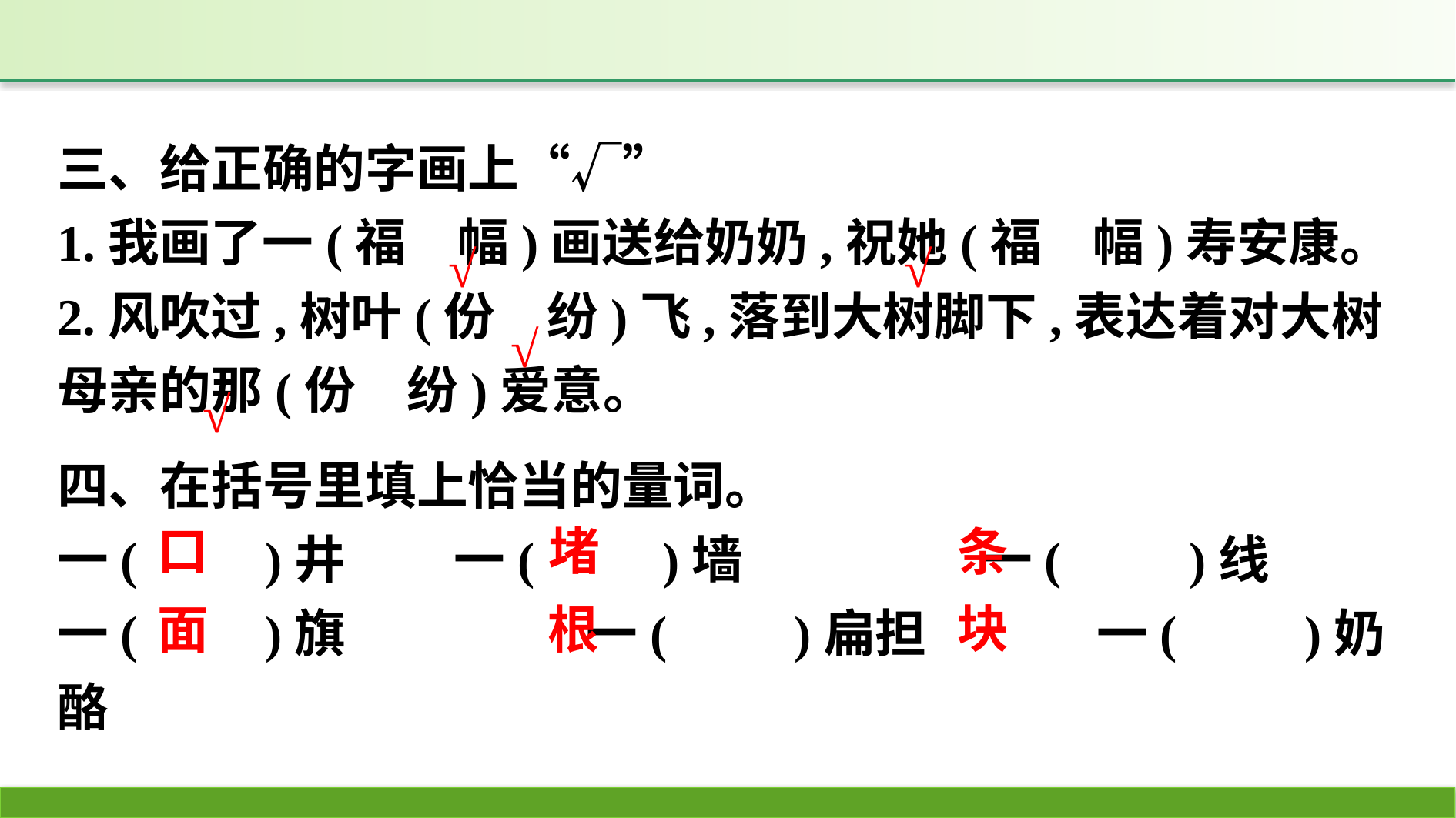

三、给正确的字画上“√”
1.我画了一(福　幅)画送给奶奶,祝她(福　幅)寿安康。
2.风吹过,树叶(份　纷)飞,落到大树脚下,表达着对大树母亲的那(份　纷)爱意。
√
√
√
√
四、在括号里填上恰当的量词。
一(　　)井　　	一(　　)墙　　　	一(　　)线
一(　　)旗		一(　　)扁担		一(　　)奶酪
口
堵
条
块
面
根